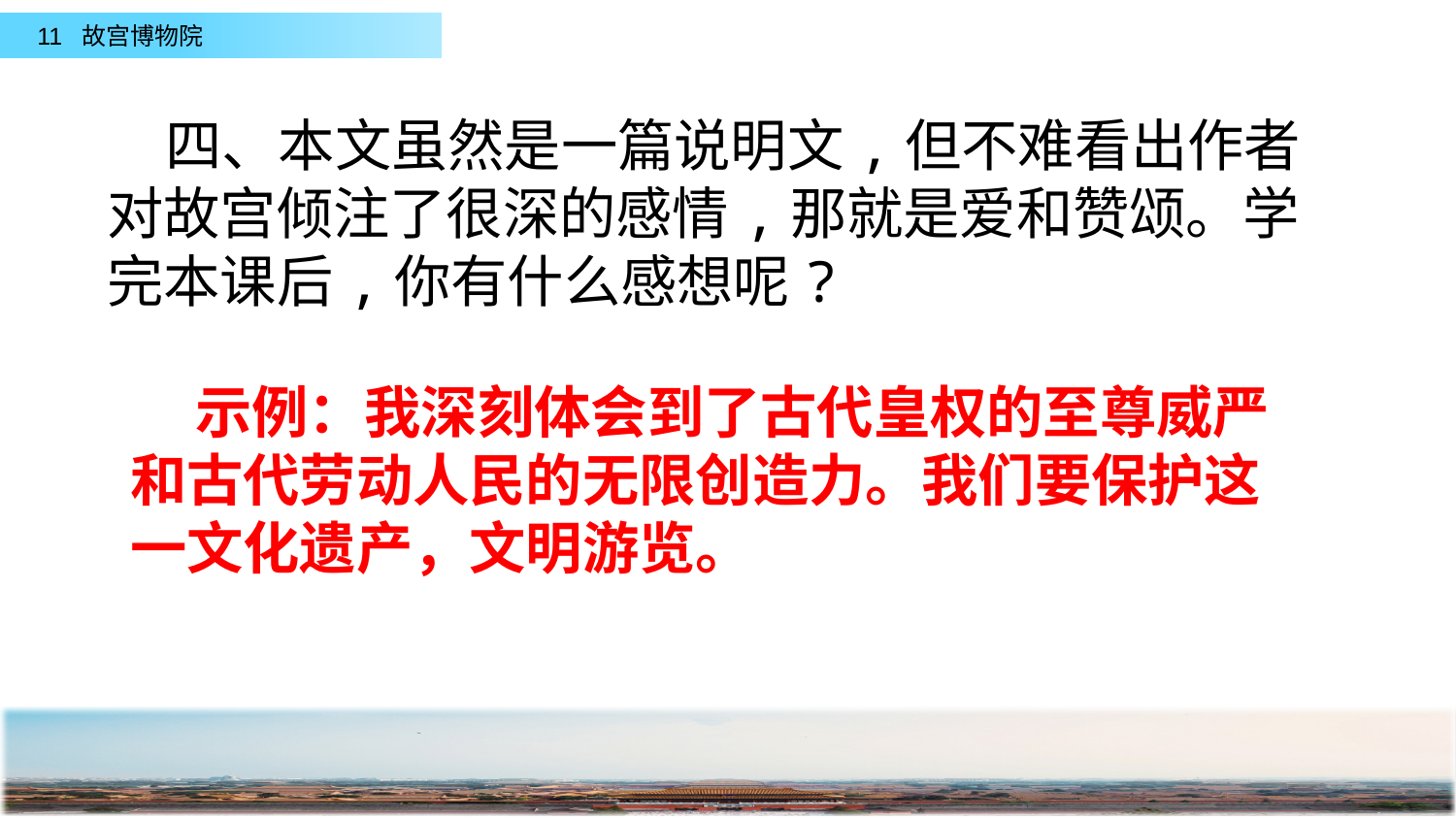

四、本文虽然是一篇说明文,但不难看出作者对故宫倾注了很深的感情,那就是爱和赞颂。学完本课后,你有什么感想呢?
    示例：我深刻体会到了古代皇权的至尊威严和古代劳动人民的无限创造力。我们要保护这一文化遗产，文明游览。